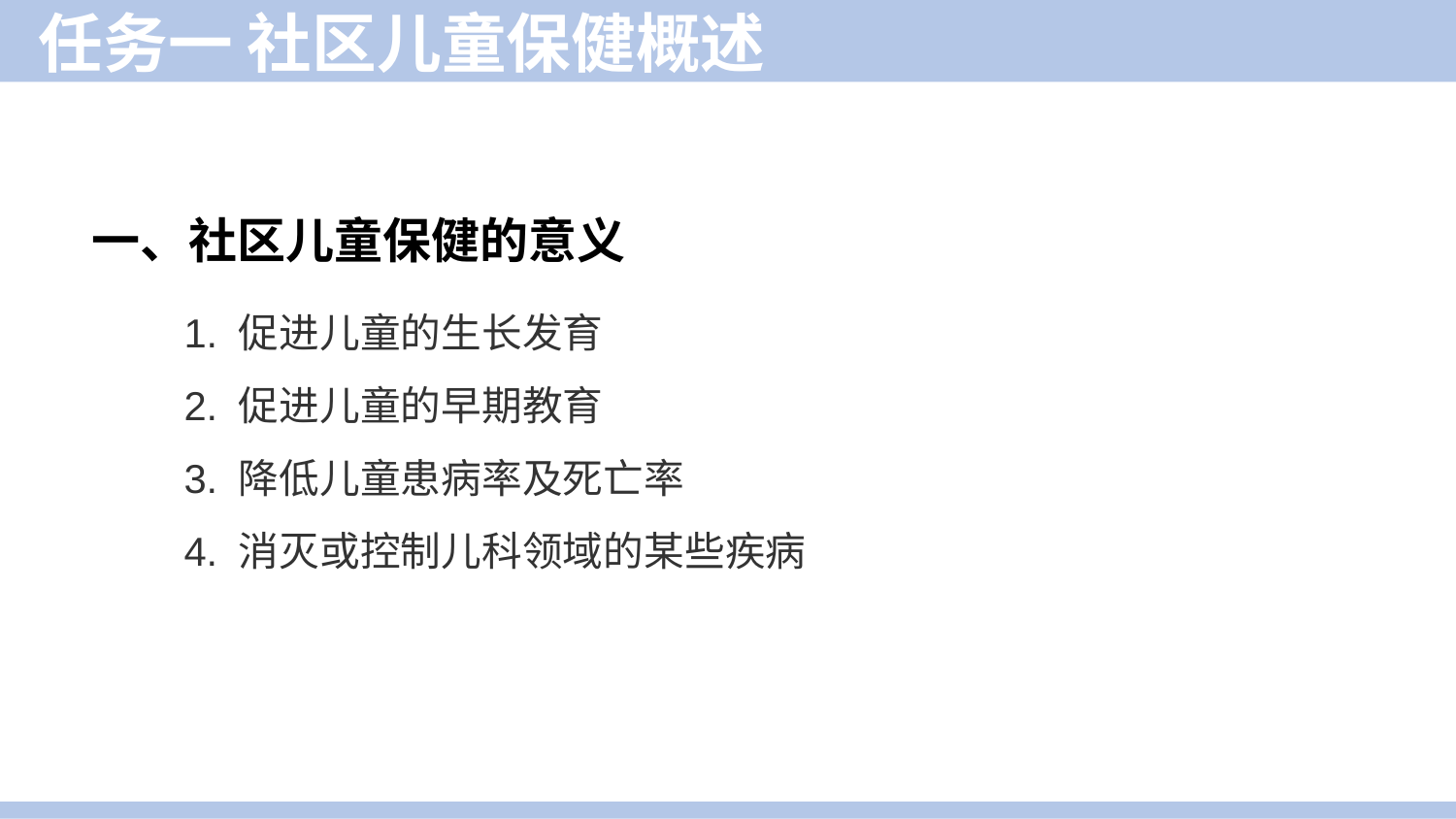

任务一 社区儿童保健概述
一、社区儿童保健的意义
1. 促进儿童的生长发育
2. 促进儿童的早期教育
3. 降低儿童患病率及死亡率
4. 消灭或控制儿科领域的某些疾病